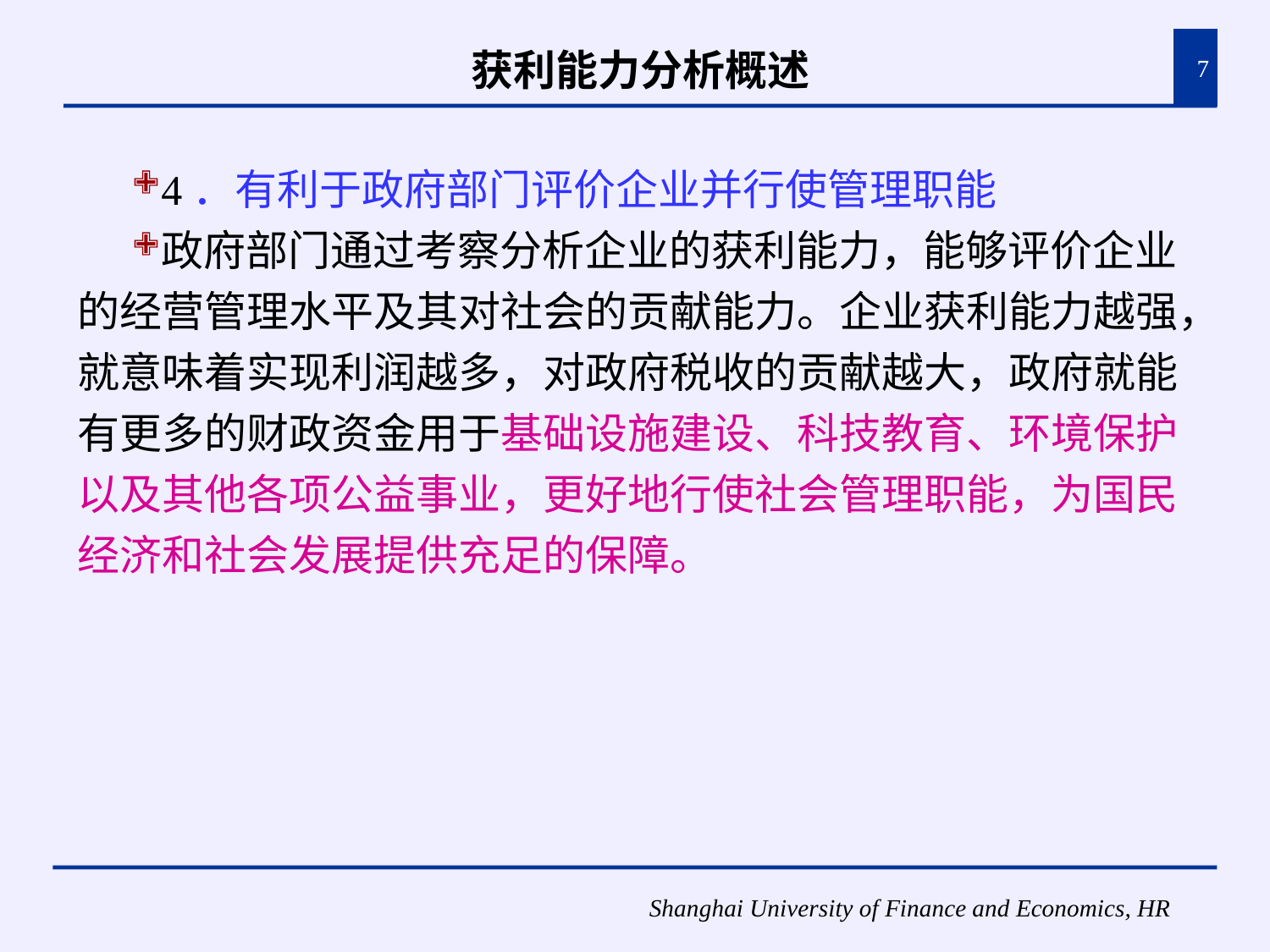

# 获利能力分析概述
7
4．有利于政府部门评价企业并行使管理职能
政府部门通过考察分析企业的获利能力，能够评价企业的经营管理水平及其对社会的贡献能力。企业获利能力越强，就意味着实现利润越多，对政府税收的贡献越大，政府就能有更多的财政资金用于基础设施建设、科技教育、环境保护以及其他各项公益事业，更好地行使社会管理职能，为国民经济和社会发展提供充足的保障。